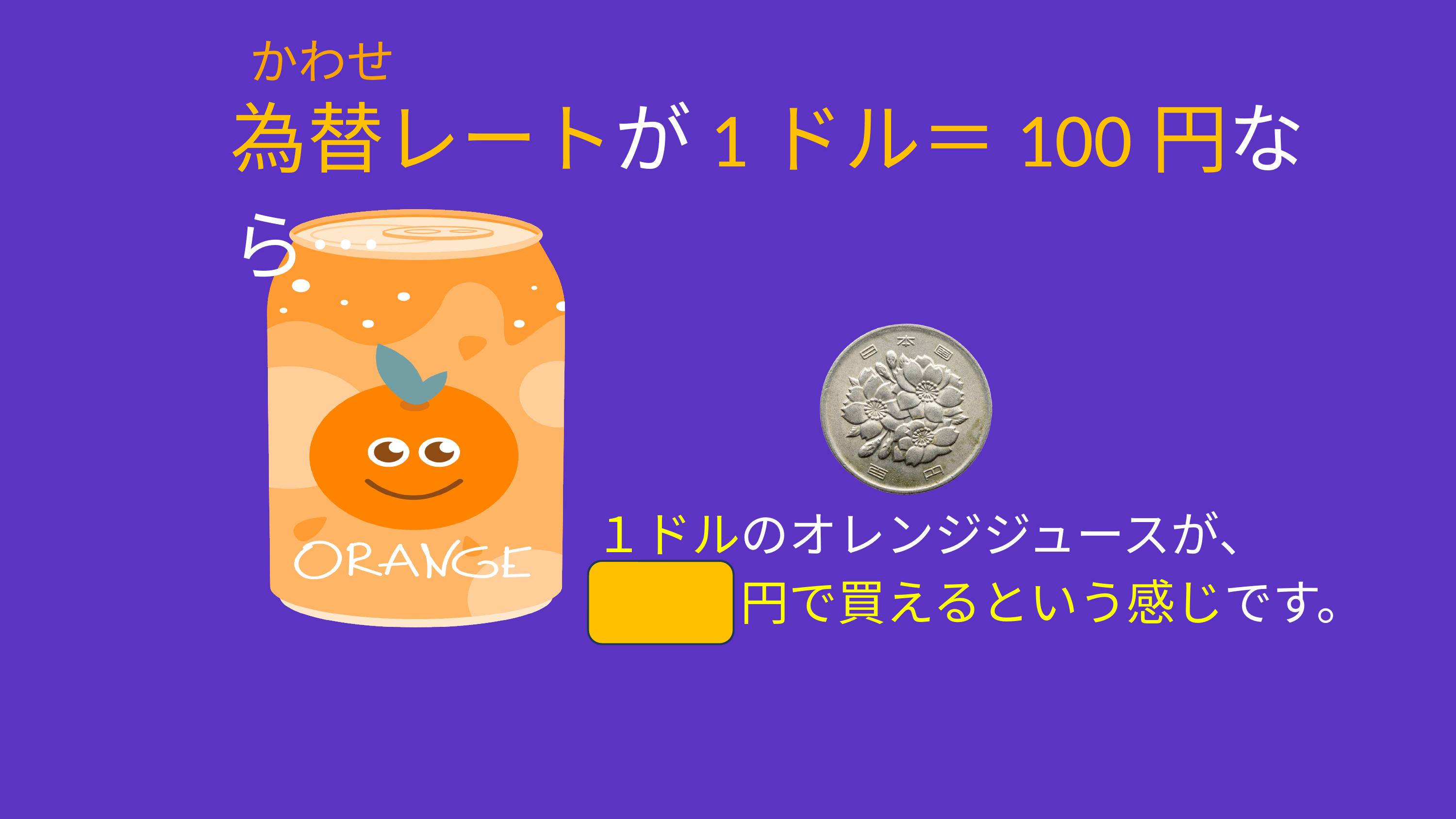

かわせ
為替レートが1ドル＝100円なら…

１ドルのオレンジジュースが、
１００円で買えるという感じです。